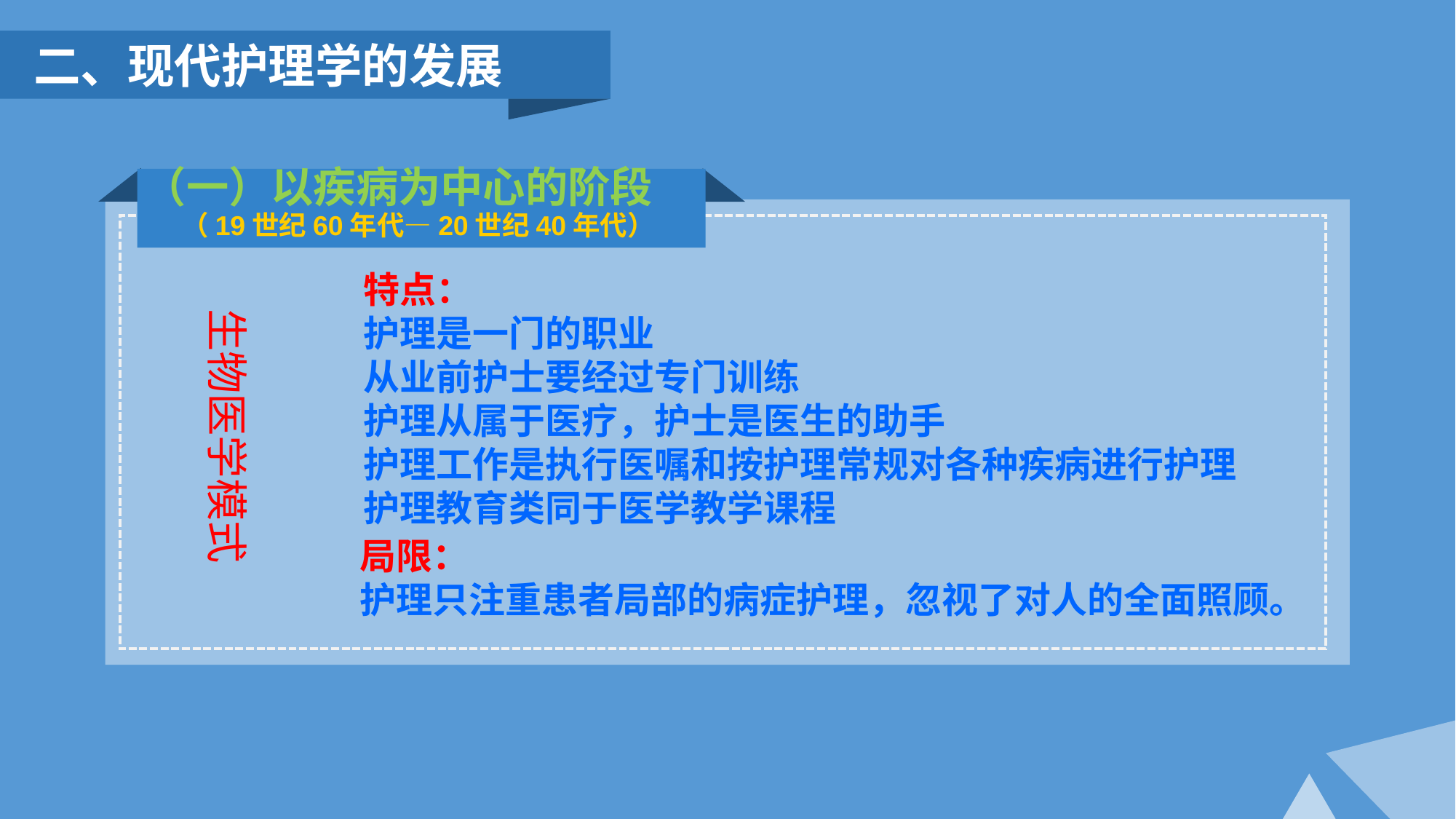

二、现代护理学的发展

（一）以疾病为中心的阶段
     （19世纪60年代—20世纪40年代）

特点：
护理是一门的职业
从业前护士要经过专门训练
护理从属于医疗，护士是医生的助手
护理工作是执行医嘱和按护理常规对各种疾病进行护理
护理教育类同于医学教学课程

生物医学模式
局限：
护理只注重患者局部的病症护理，忽视了对人的全面照顾。